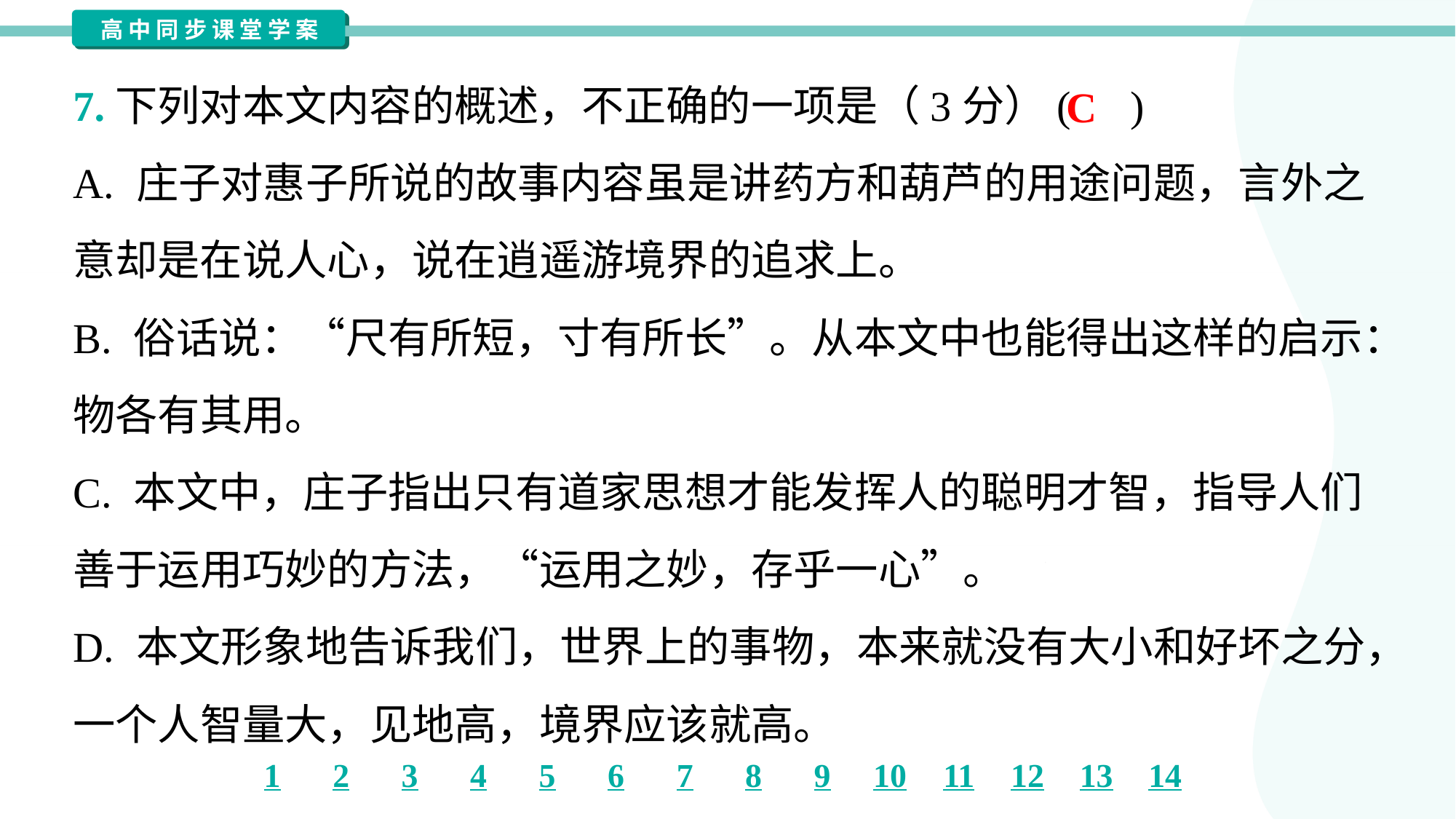

7.下列对本文内容的概述，不正确的一项是（3分）(     )
C
A. 庄子对惠子所说的故事内容虽是讲药方和葫芦的用途问题，言外之
意却是在说人心，说在逍遥游境界的追求上。
B. 俗话说：“尺有所短，寸有所长”。从本文中也能得出这样的启示：
物各有其用。
C. 本文中，庄子指出只有道家思想才能发挥人的聪明才智，指导人们
善于运用巧妙的方法，“运用之妙，存乎一心”。
D. 本文形象地告诉我们，世界上的事物，本来就没有大小和好坏之分，
一个人智量大，见地高，境界应该就高。